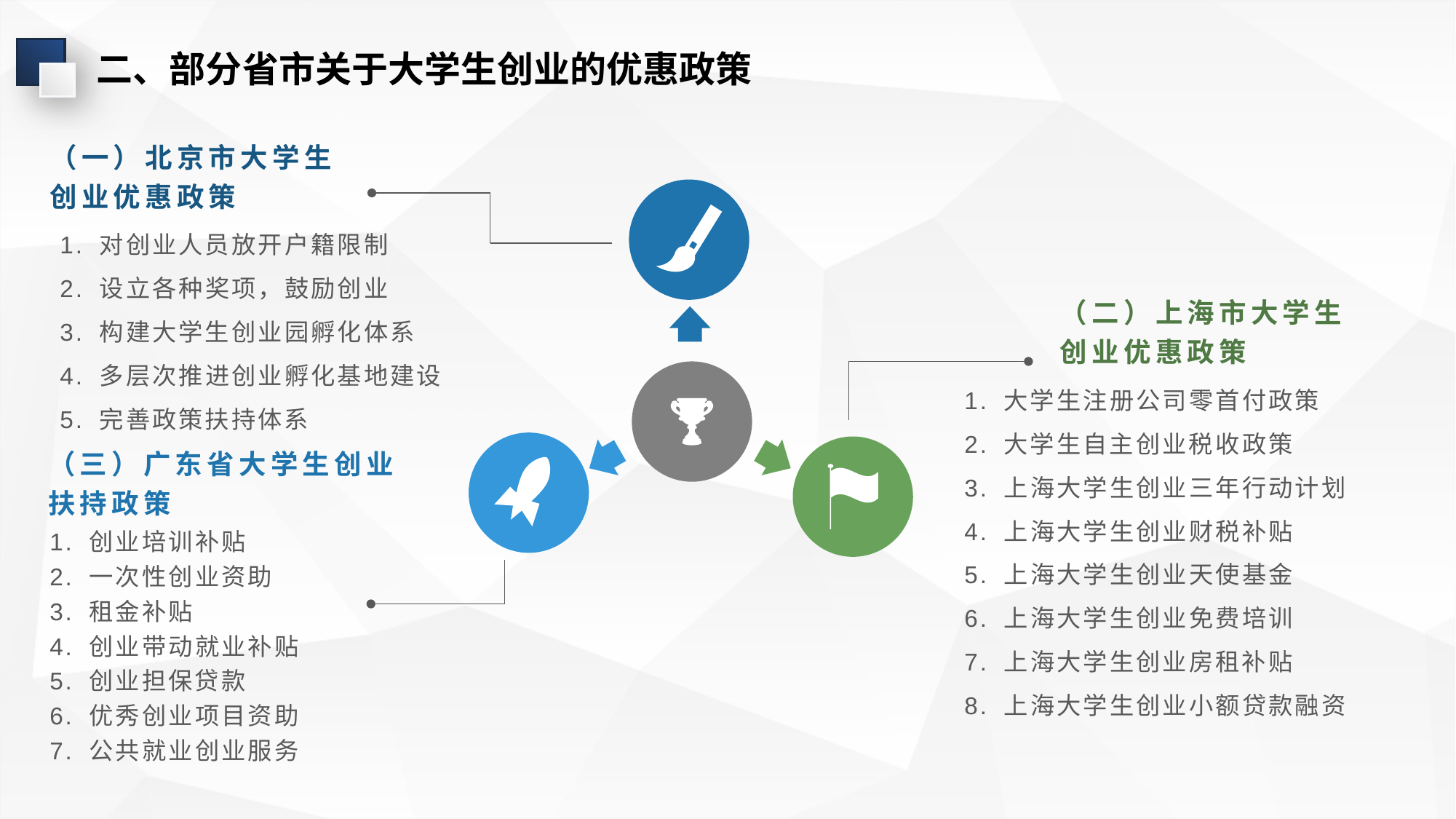

二、部分省市关于大学生创业的优惠政策
（一）北京市大学生创业优惠政策

1. 对创业人员放开户籍限制
2. 设立各种奖项，鼓励创业
3. 构建大学生创业园孵化体系
4. 多层次推进创业孵化基地建设
5. 完善政策扶持体系
（二）上海市大学生创业优惠政策

1. 大学生注册公司零首付政策
2. 大学生自主创业税收政策
3. 上海大学生创业三年行动计划
4. 上海大学生创业财税补贴
5. 上海大学生创业天使基金
6. 上海大学生创业免费培训
7. 上海大学生创业房租补贴
8. 上海大学生创业小额贷款融资

（三）广东省大学生创业扶持政策

1. 创业培训补贴
2. 一次性创业资助
3. 租金补贴
4. 创业带动就业补贴
5. 创业担保贷款
6. 优秀创业项目资助
7. 公共就业创业服务